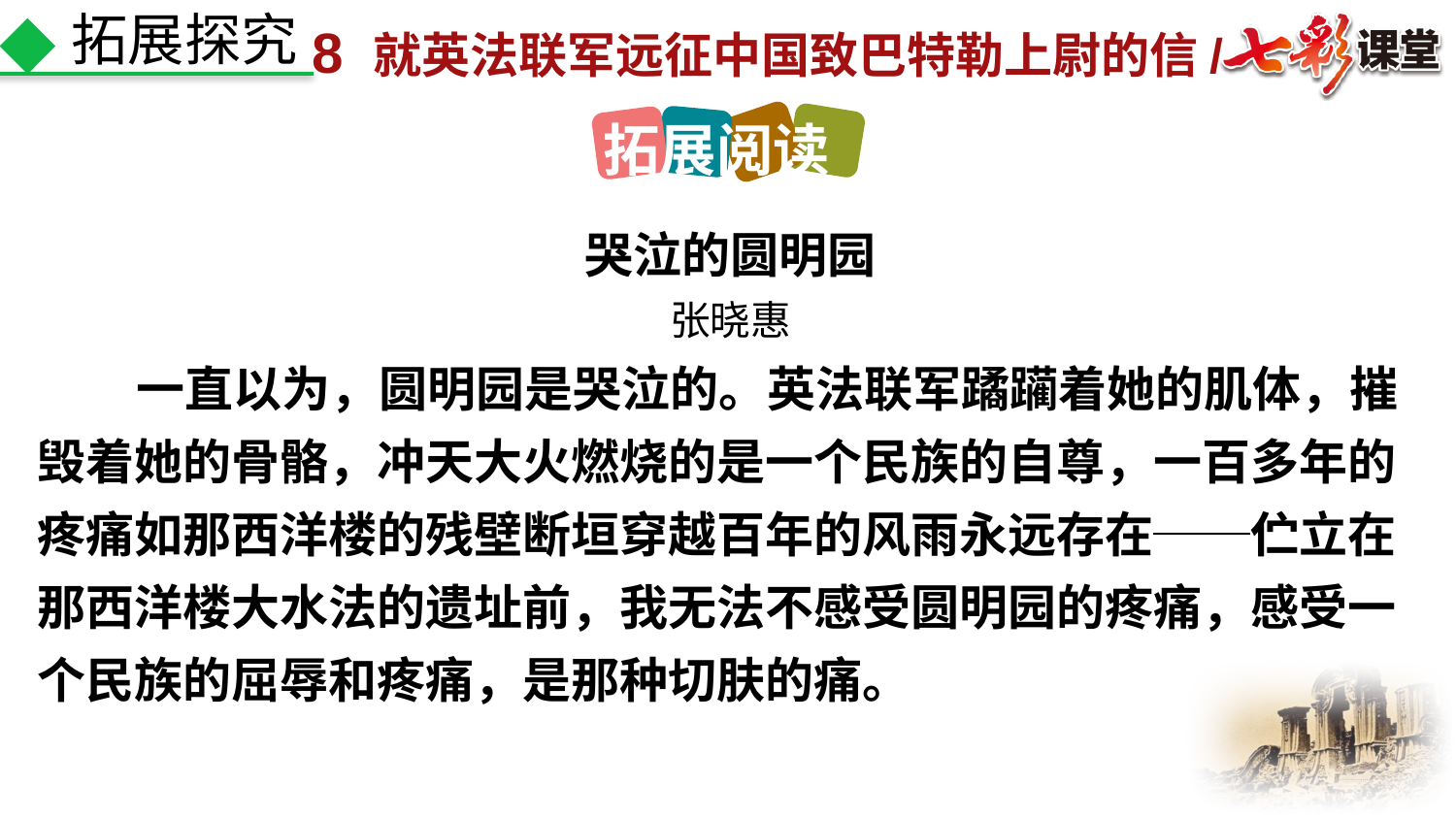

拓展探究

拓展阅读

哭泣的圆明园
张晓惠
        一直以为，圆明园是哭泣的。英法联军蹫躏着她的肌体，摧毁着她的骨骼，冲天大火燃烧的是一个民族的自尊，一百多年的疼痛如那西洋楼的残壁断垣穿越百年的风雨永远存在──伫立在那西洋楼大水法的遗址前，我无法不感受圆明园的疼痛，感受一个民族的屈辱和疼痛，是那种切肤的痛。